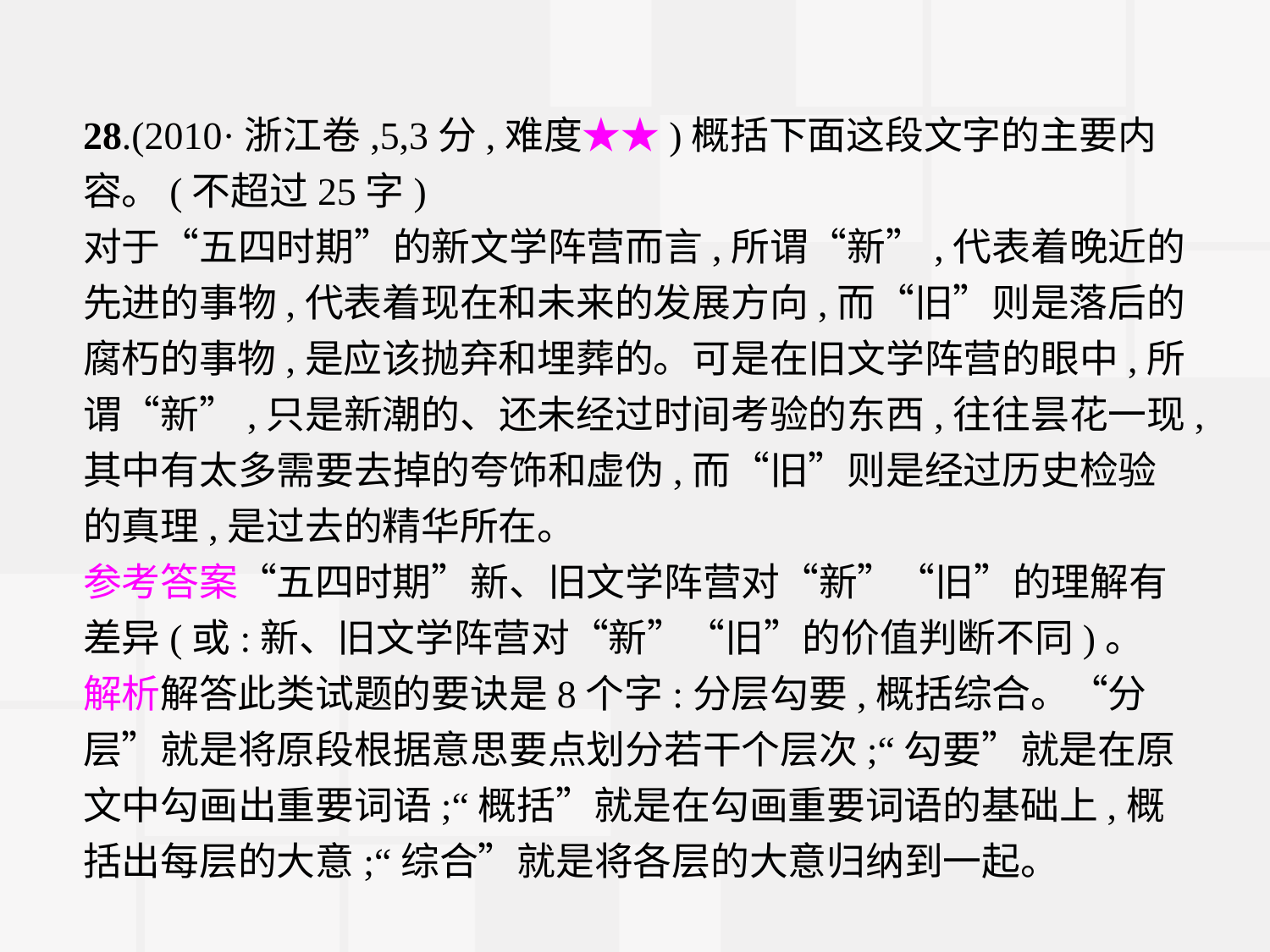

28.(2010·浙江卷,5,3分,难度★★)概括下面这段文字的主要内容。(不超过25字)
对于“五四时期”的新文学阵营而言,所谓“新”,代表着晚近的先进的事物,代表着现在和未来的发展方向,而“旧”则是落后的腐朽的事物,是应该抛弃和埋葬的。可是在旧文学阵营的眼中,所谓“新”,只是新潮的、还未经过时间考验的东西,往往昙花一现,其中有太多需要去掉的夸饰和虚伪,而“旧”则是经过历史检验的真理,是过去的精华所在。
参考答案“五四时期”新、旧文学阵营对“新”“旧”的理解有差异(或:新、旧文学阵营对“新”“旧”的价值判断不同)。
解析解答此类试题的要诀是8个字:分层勾要,概括综合。“分层”就是将原段根据意思要点划分若干个层次;“勾要”就是在原文中勾画出重要词语;“概括”就是在勾画重要词语的基础上,概括出每层的大意;“综合”就是将各层的大意归纳到一起。